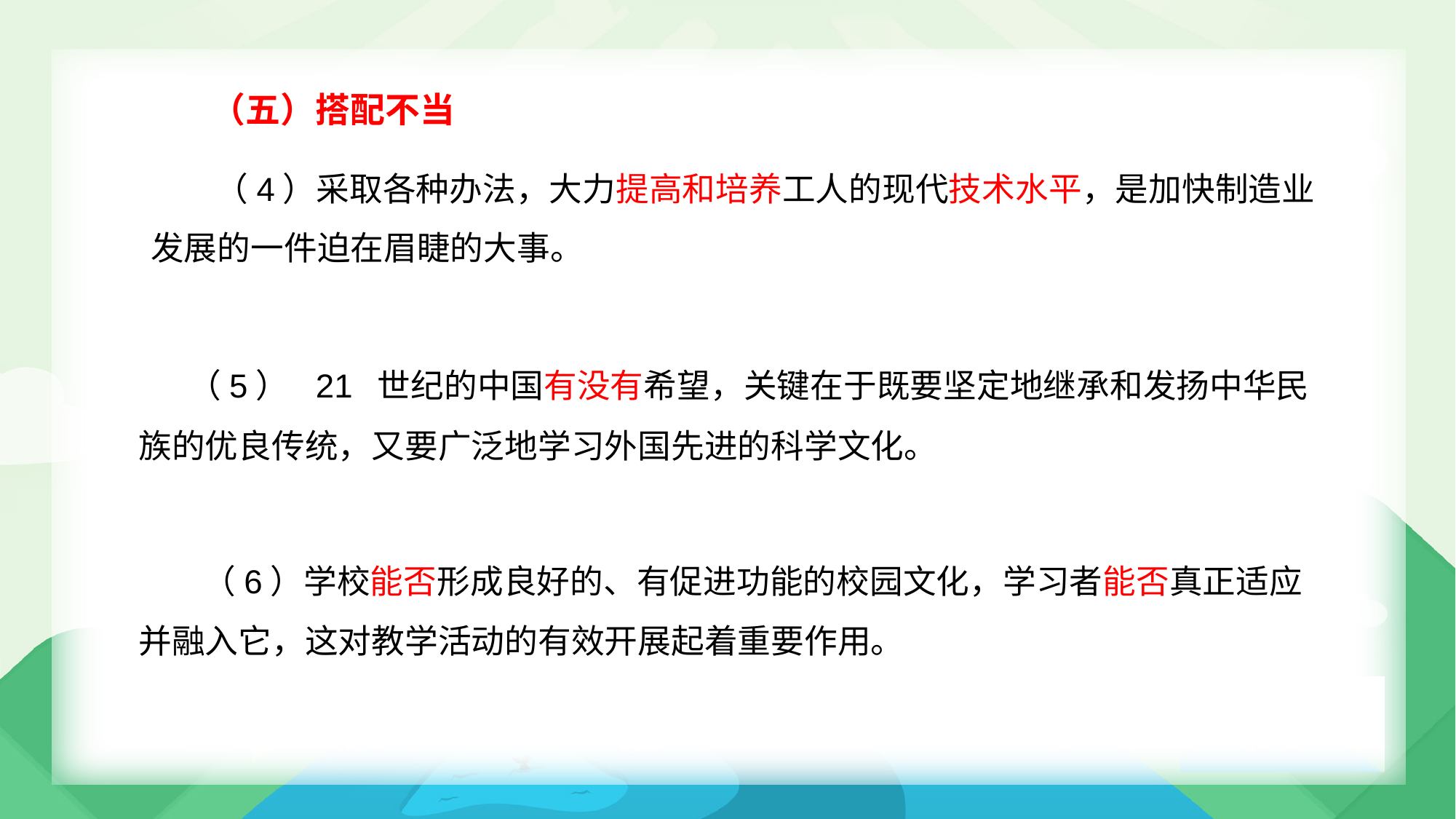

（五）搭配不当
（4）采取各种办法，大力提高和培养工人的现代技术水平，是加快制造业
发展的一件迫在眉睫的大事。
（5）  21  世纪的中国有没有希望，关键在于既要坚定地继承和发扬中华民
族的优良传统，又要广泛地学习外国先进的科学文化。
（6）学校能否形成良好的、有促进功能的校园文化，学习者能否真正适应
并融入它，这对教学活动的有效开展起着重要作用。